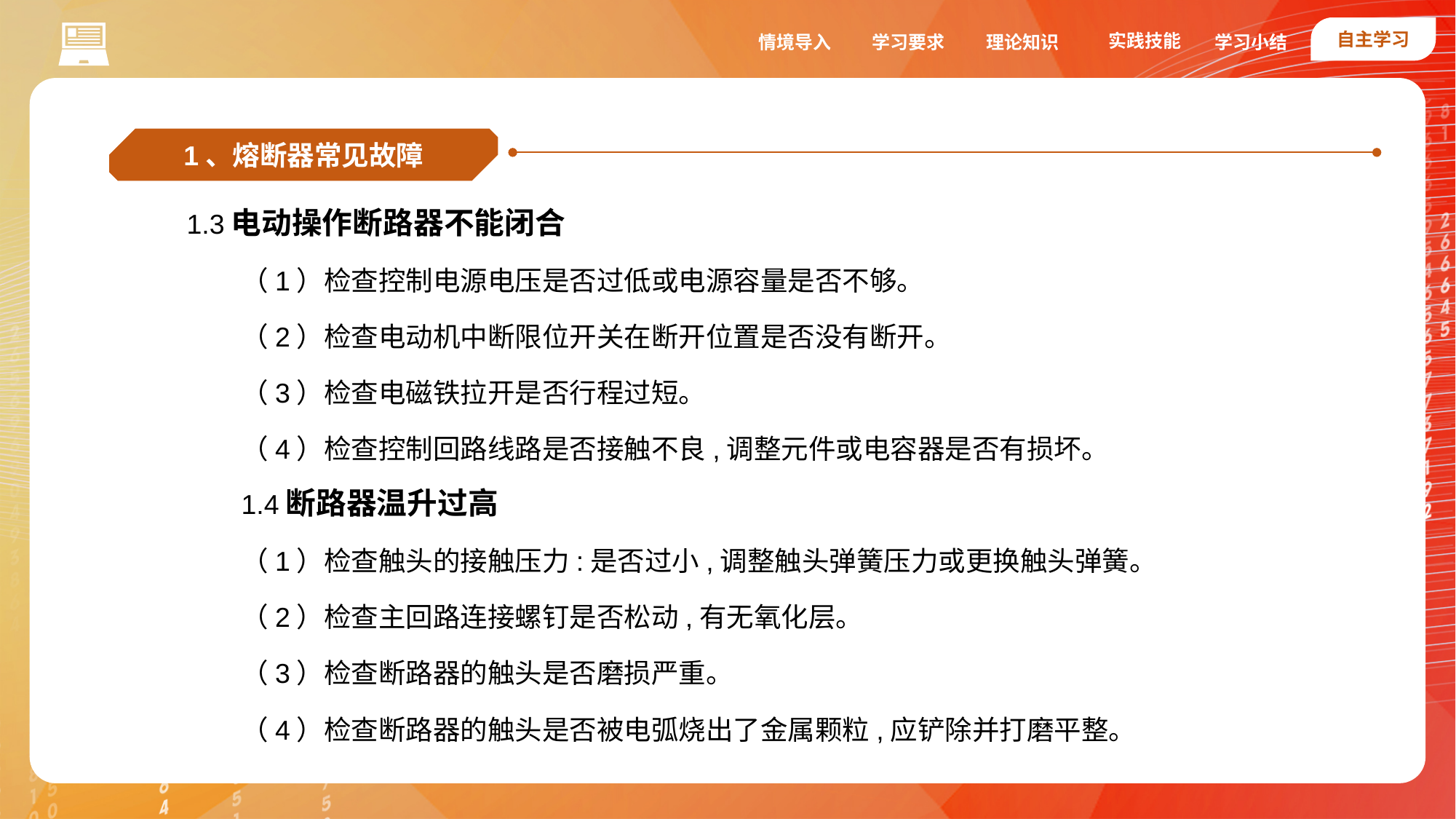

自主学习
实践技能
情境导入
学习要求
理论知识
学习小结

1、熔断器常见故障
1.3电动操作断路器不能闭合
（1）检查控制电源电压是否过低或电源容量是否不够。
（2）检查电动机中断限位开关在断开位置是否没有断开。
（3）检查电磁铁拉开是否行程过短。
（4）检查控制回路线路是否接触不良,调整元件或电容器是否有损坏。
1.4断路器温升过高
（1）检查触头的接触压力:是否过小,调整触头弹簧压力或更换触头弹簧。
（2）检查主回路连接螺钉是否松动,有无氧化层。
（3）检查断路器的触头是否磨损严重。
（4）检查断路器的触头是否被电弧烧出了金属颗粒,应铲除并打磨平整。